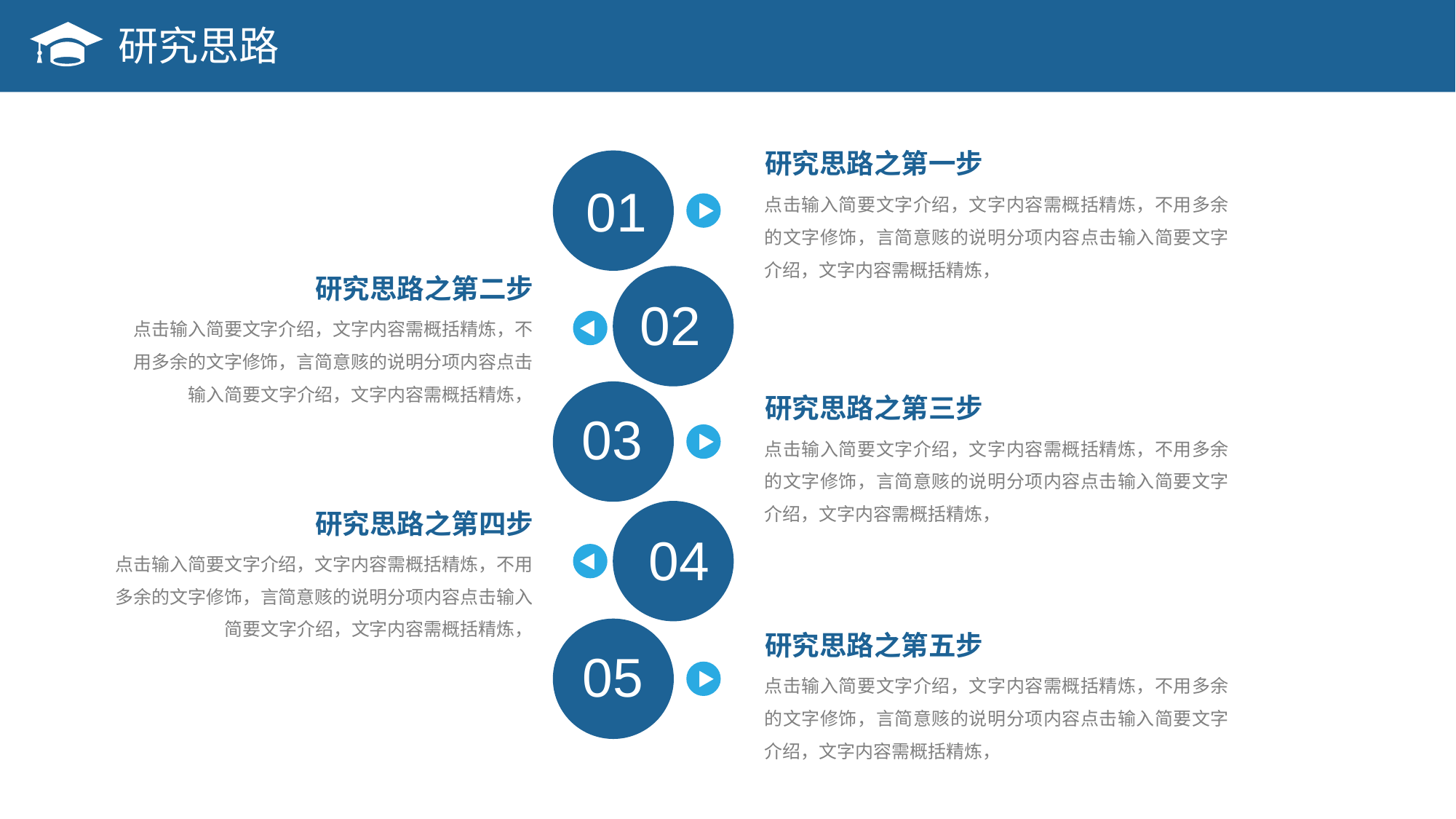

研究思路

研究思路之第一步

01
点击输入简要文字介绍，文字内容需概括精炼，不用多余的文字修饰，言简意赅的说明分项内容点击输入简要文字介绍，文字内容需概括精炼，

研究思路之第二步
02
点击输入简要文字介绍，文字内容需概括精炼，不用多余的文字修饰，言简意赅的说明分项内容点击输入简要文字介绍，文字内容需概括精炼，

研究思路之第三步
03
点击输入简要文字介绍，文字内容需概括精炼，不用多余的文字修饰，言简意赅的说明分项内容点击输入简要文字介绍，文字内容需概括精炼，

研究思路之第四步
04
点击输入简要文字介绍，文字内容需概括精炼，不用多余的文字修饰，言简意赅的说明分项内容点击输入简要文字介绍，文字内容需概括精炼，

研究思路之第五步
05
点击输入简要文字介绍，文字内容需概括精炼，不用多余的文字修饰，言简意赅的说明分项内容点击输入简要文字介绍，文字内容需概括精炼，